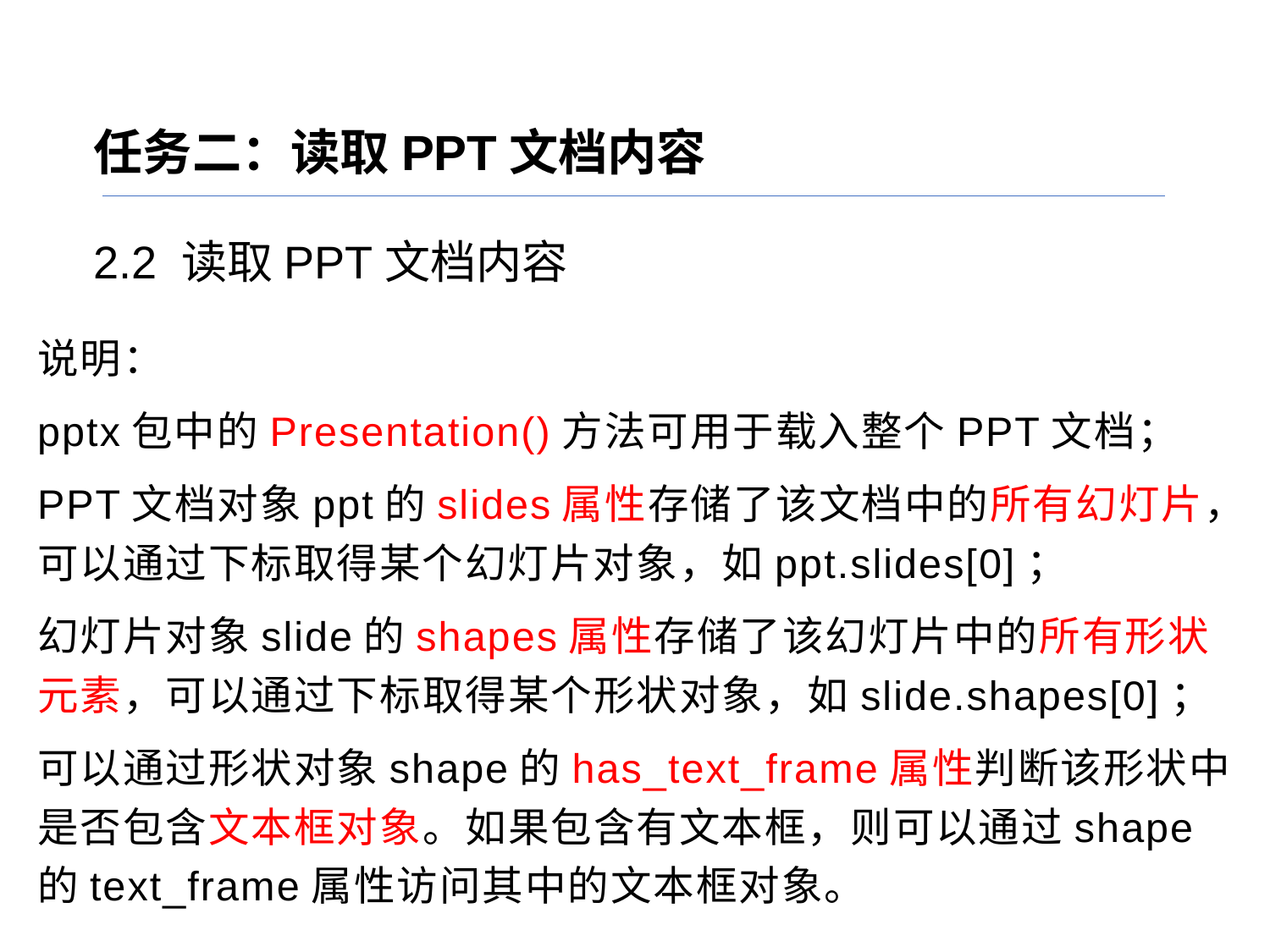

任务二：读取PPT文档内容
2.2 读取PPT文档内容
说明：
pptx包中的Presentation()方法可用于载入整个PPT文档；
PPT文档对象ppt的slides属性存储了该文档中的所有幻灯片，可以通过下标取得某个幻灯片对象，如ppt.slides[0]；
幻灯片对象slide的shapes属性存储了该幻灯片中的所有形状元素，可以通过下标取得某个形状对象，如slide.shapes[0]；
可以通过形状对象shape的has_text_frame属性判断该形状中是否包含文本框对象。如果包含有文本框，则可以通过shape的text_frame属性访问其中的文本框对象。